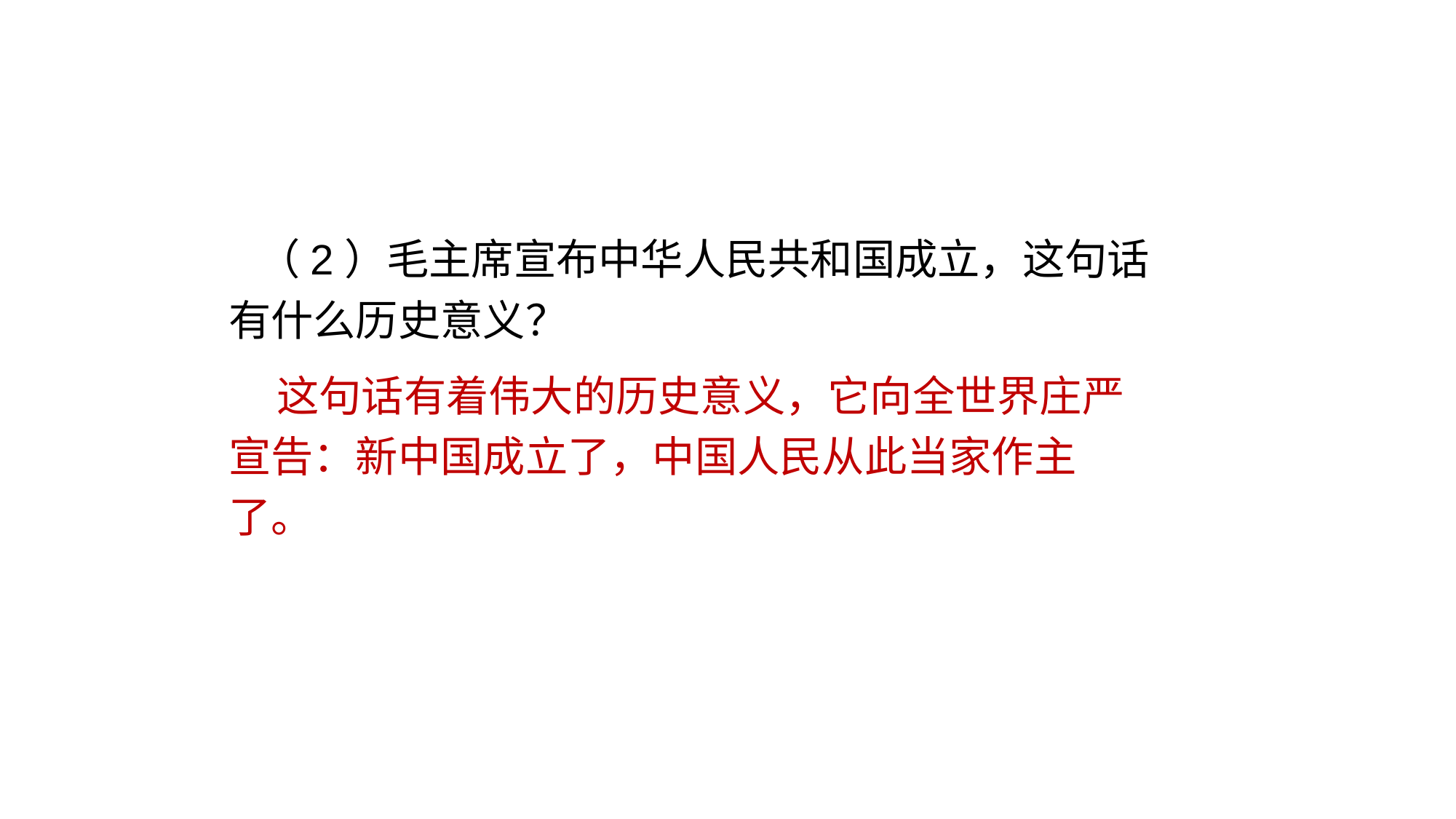

（2）毛主席宣布中华人民共和国成立，这句话有什么历史意义？
    这句话有着伟大的历史意义，它向全世界庄严宣告：新中国成立了，中国人民从此当家作主了。